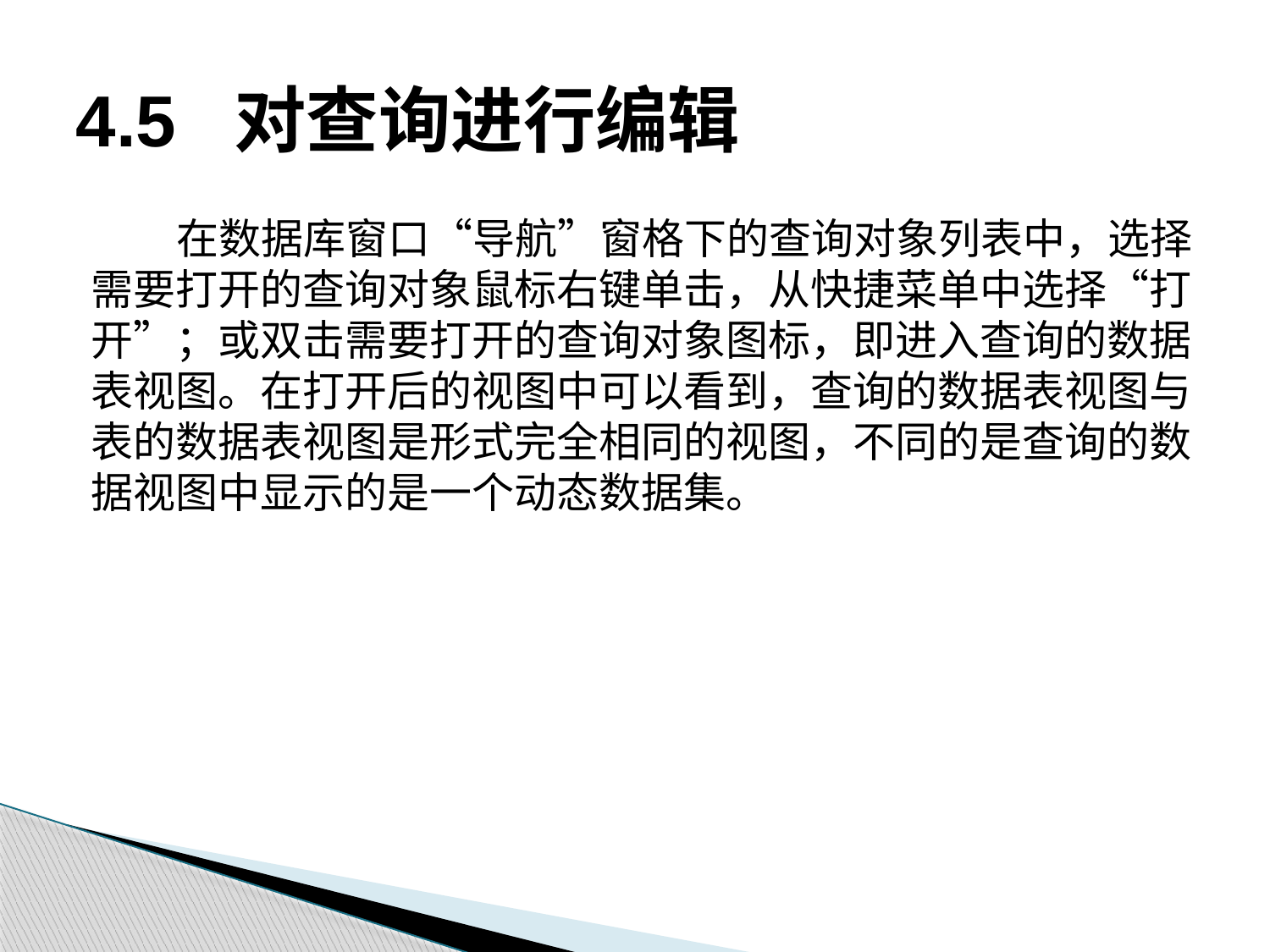

# 4.5  对查询进行编辑
在数据库窗口“导航”窗格下的查询对象列表中，选择需要打开的查询对象鼠标右键单击，从快捷菜单中选择“打开”；或双击需要打开的查询对象图标，即进入查询的数据表视图。在打开后的视图中可以看到，查询的数据表视图与表的数据表视图是形式完全相同的视图，不同的是查询的数据视图中显示的是一个动态数据集。